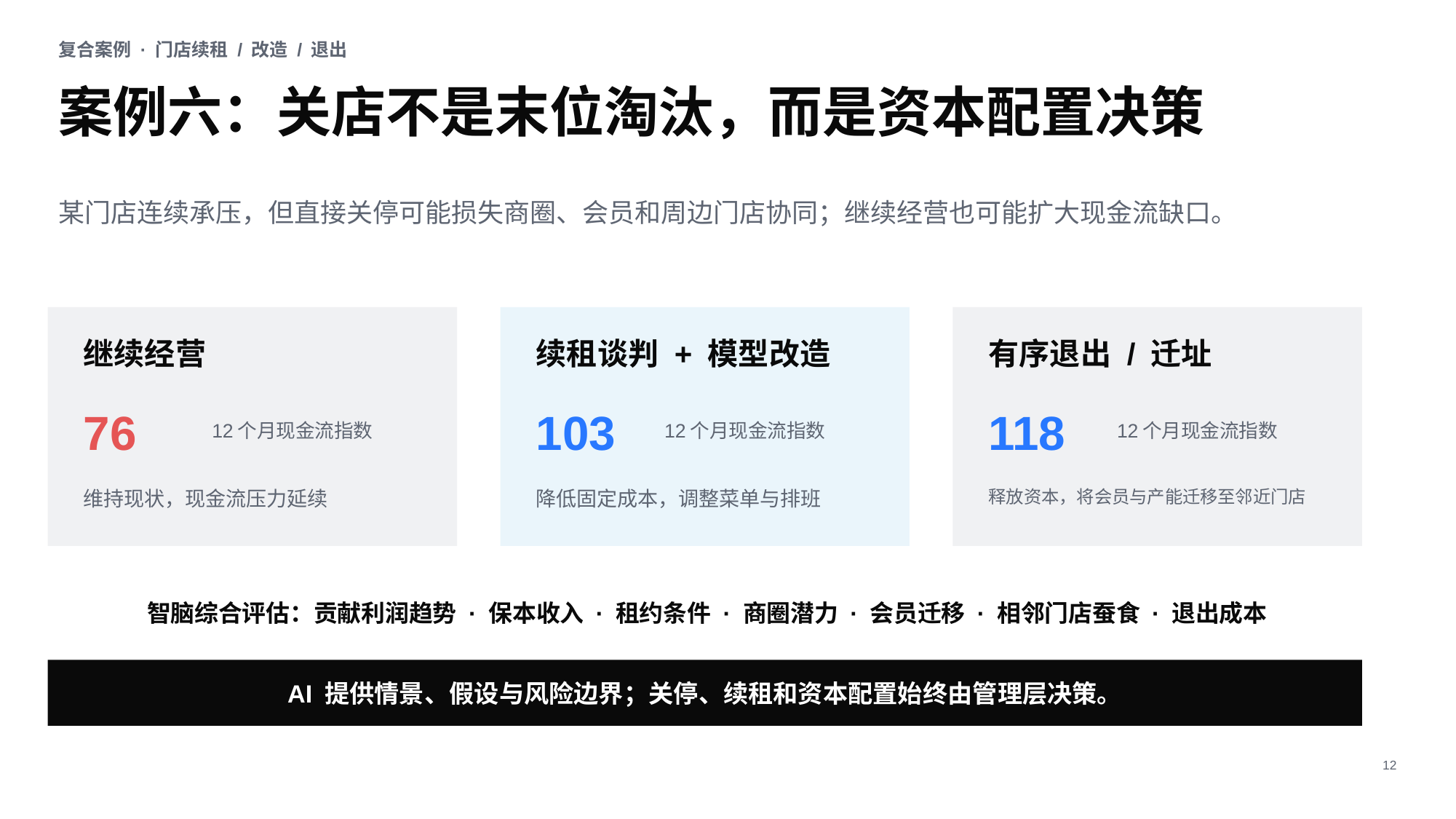

复合案例 · 门店续租 / 改造 / 退出
案例六：关店不是末位淘汰，而是资本配置决策
某门店连续承压，但直接关停可能损失商圈、会员和周边门店协同；继续经营也可能扩大现金流缺口。

继续经营
续租谈判 + 模型改造
有序退出 / 迁址
76
103
118
12个月现金流指数
12个月现金流指数
12个月现金流指数
维持现状，现金流压力延续
降低固定成本，调整菜单与排班
释放资本，将会员与产能迁移至邻近门店
智脑综合评估：贡献利润趋势 · 保本收入 · 租约条件 · 商圈潜力 · 会员迁移 · 相邻门店蚕食 · 退出成本

AI 提供情景、假设与风险边界；关停、续租和资本配置始终由管理层决策。
12